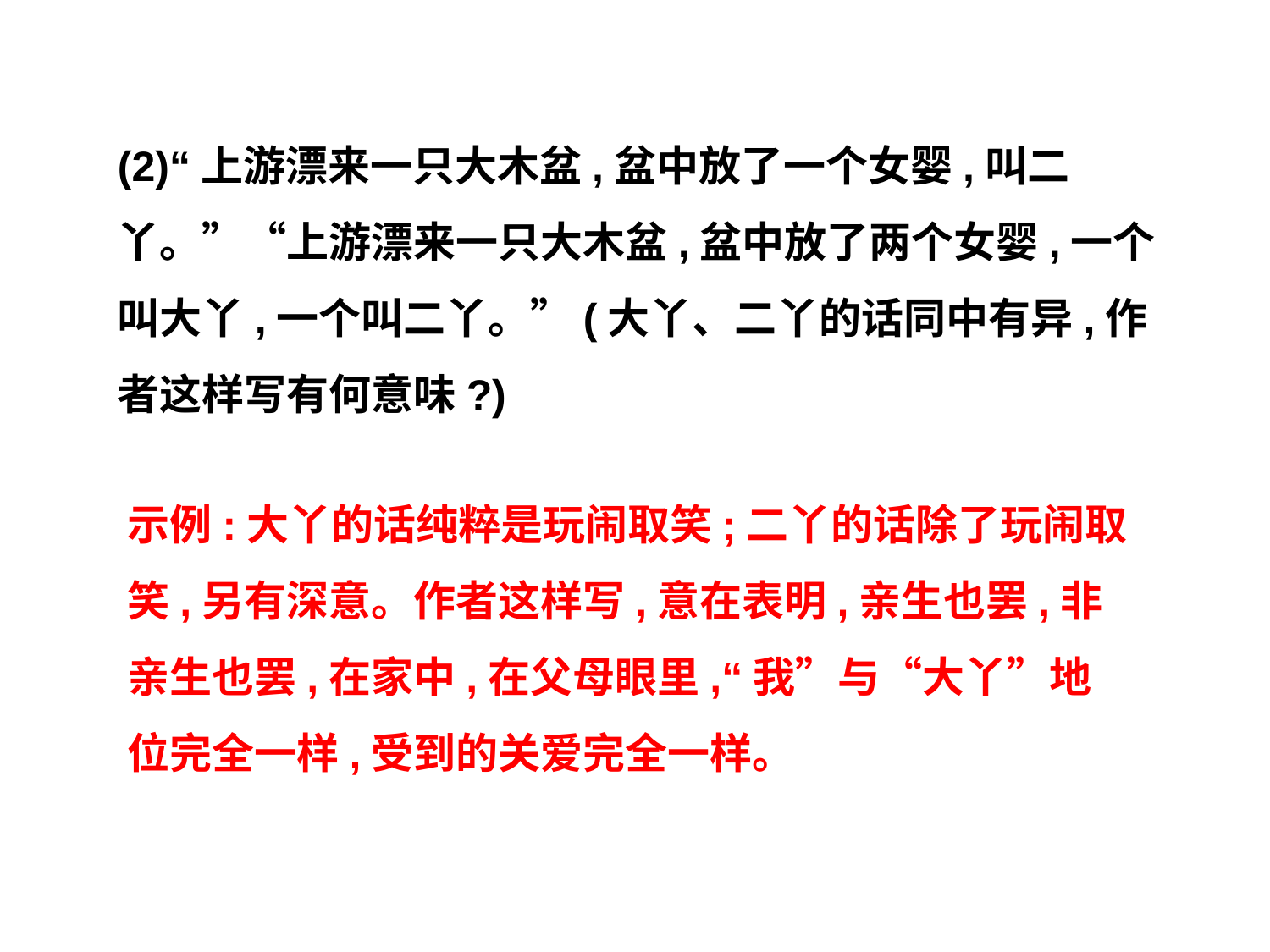

(2)“上游漂来一只大木盆,盆中放了一个女婴,叫二丫。”“上游漂来一只大木盆,盆中放了两个女婴,一个叫大丫,一个叫二丫。”(大丫、二丫的话同中有异,作者这样写有何意味?)
示例:大丫的话纯粹是玩闹取笑;二丫的话除了玩闹取笑,另有深意。作者这样写,意在表明,亲生也罢,非亲生也罢,在家中,在父母眼里,“我”与“大丫”地位完全一样,受到的关爱完全一样。